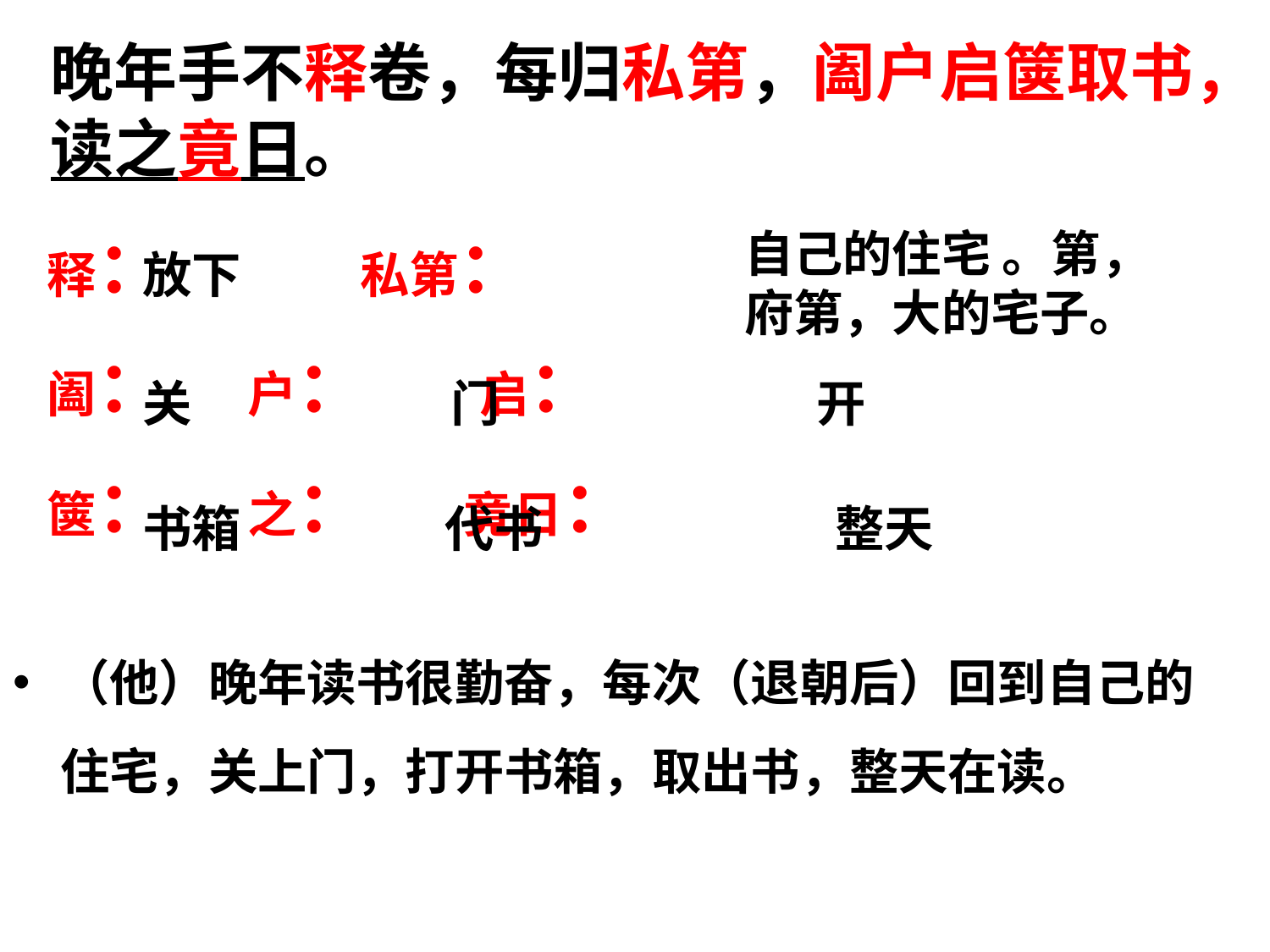

晚年手不释卷，每归私第，阖户启箧取书，
读之竟日。
#
释：            私第：
阖：     户：       启：
箧：     之：      竟日：
自己的住宅 。第，府第，大的宅子。
放下
关
门
开

书箱
代书
整天
（他）晚年读书很勤奋，每次（退朝后）回到自己的住宅，关上门，打开书箱，取出书，整天在读。